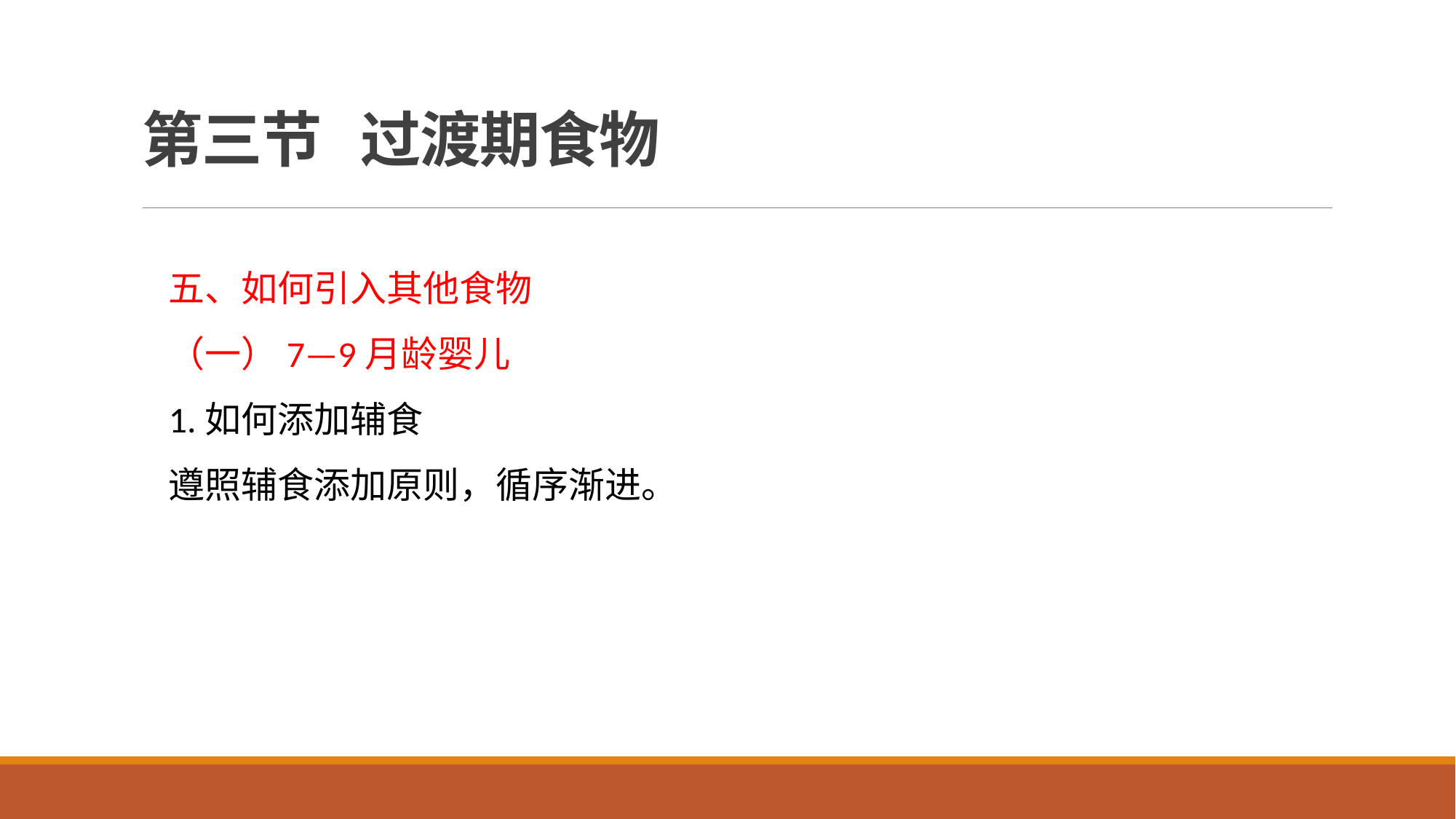

# 第三节   过渡期食物
五、如何引入其他食物
（一）7—9月龄婴儿
1.如何添加辅食
遵照辅食添加原则，循序渐进。